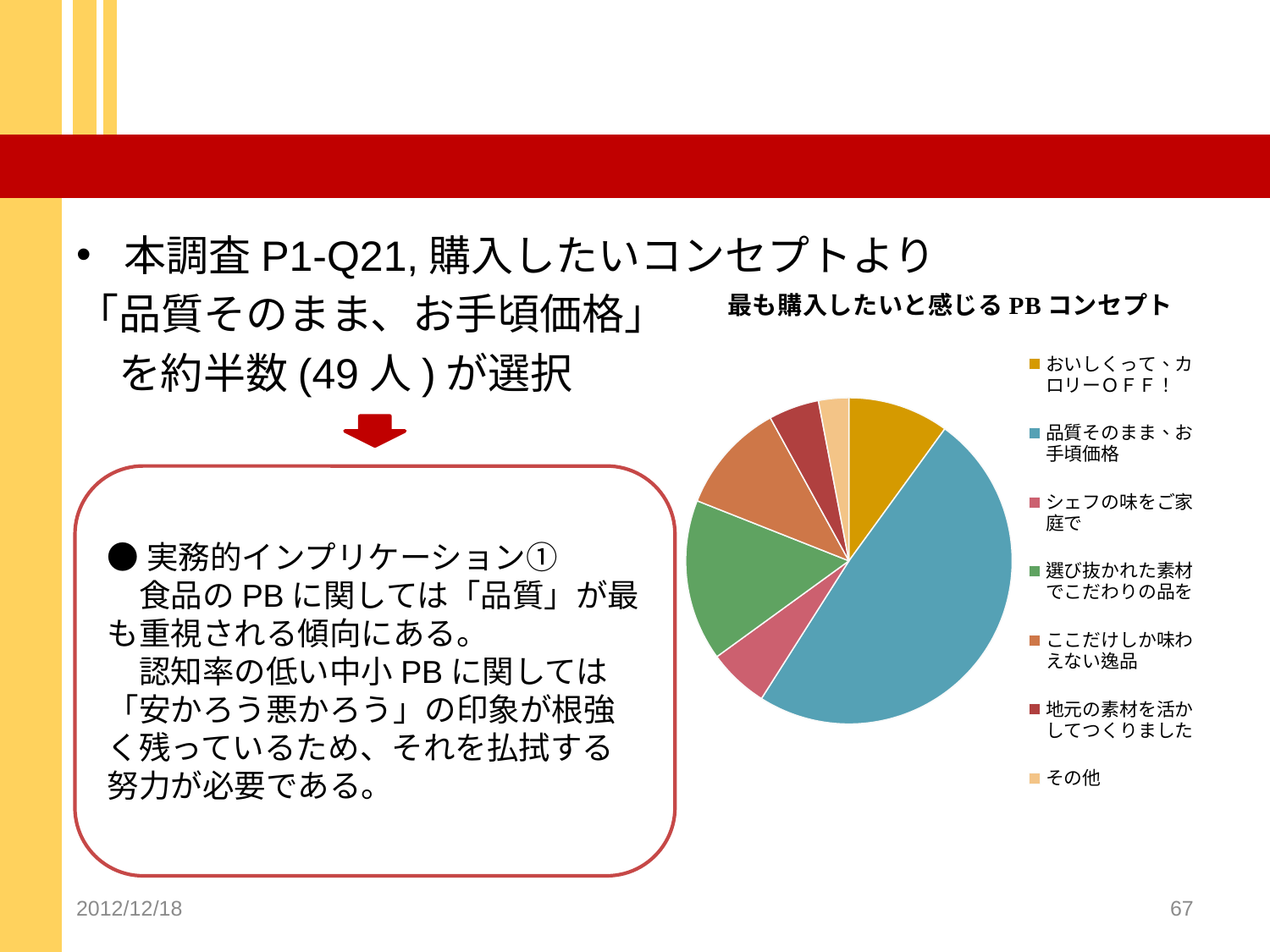

#

本調査P1-Q21,購入したいコンセプトより
「品質そのまま、お手頃価格」
　を約半数(49人)が選択

### Chart

| Category |  |
|---|---|
| おいしくって、カロリーＯＦＦ！ | 10.0 |
| 品質そのまま、お手頃価格 | 49.0 |
| シェフの味をご家庭で | 6.0 |
| 選び抜かれた素材でこだわりの品を | 16.0 |
| ここだけしか味わえない逸品 | 11.0 |
| 地元の素材を活かしてつくりました | 5.0 |
| その他 | 3.0 |
●実務的インプリケーション①
　食品のPBに関しては「品質」が最も重視される傾向にある。
　認知率の低い中小PBに関しては「安かろう悪かろう」の印象が根強く残っているため、それを払拭する努力が必要である。
2012/12/18
67